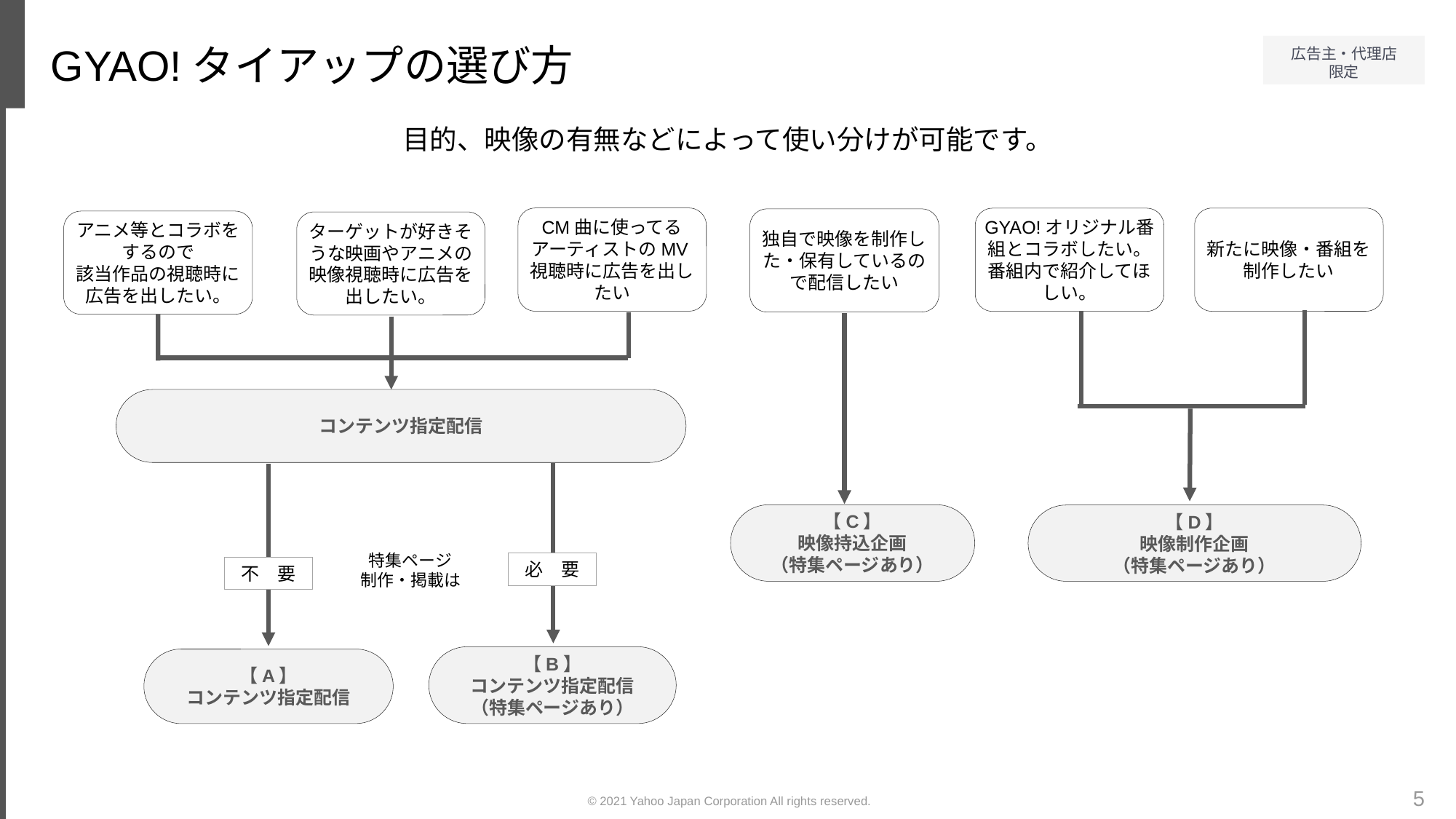

GYAO!タイアップの選び方
目的、映像の有無などによって使い分けが可能です。
CM曲に使ってる
アーティストのMV視聴時に広告を出したい
新たに映像・番組を
制作したい
GYAO!オリジナル番組とコラボしたい。番組内で紹介してほしい。
独自で映像を制作した・保有しているので配信したい
アニメ等とコラボをするので
該当作品の視聴時に広告を出したい。
ターゲットが好きそうな映画やアニメの映像視聴時に広告を出したい。
コンテンツ指定配信
【C】
映像持込企画
（特集ページあり）
【D】
映像制作企画
（特集ページあり）
特集ページ
制作・掲載は
必　要
不　要
【B】
コンテンツ指定配信
（特集ページあり）
【A】
コンテンツ指定配信
5